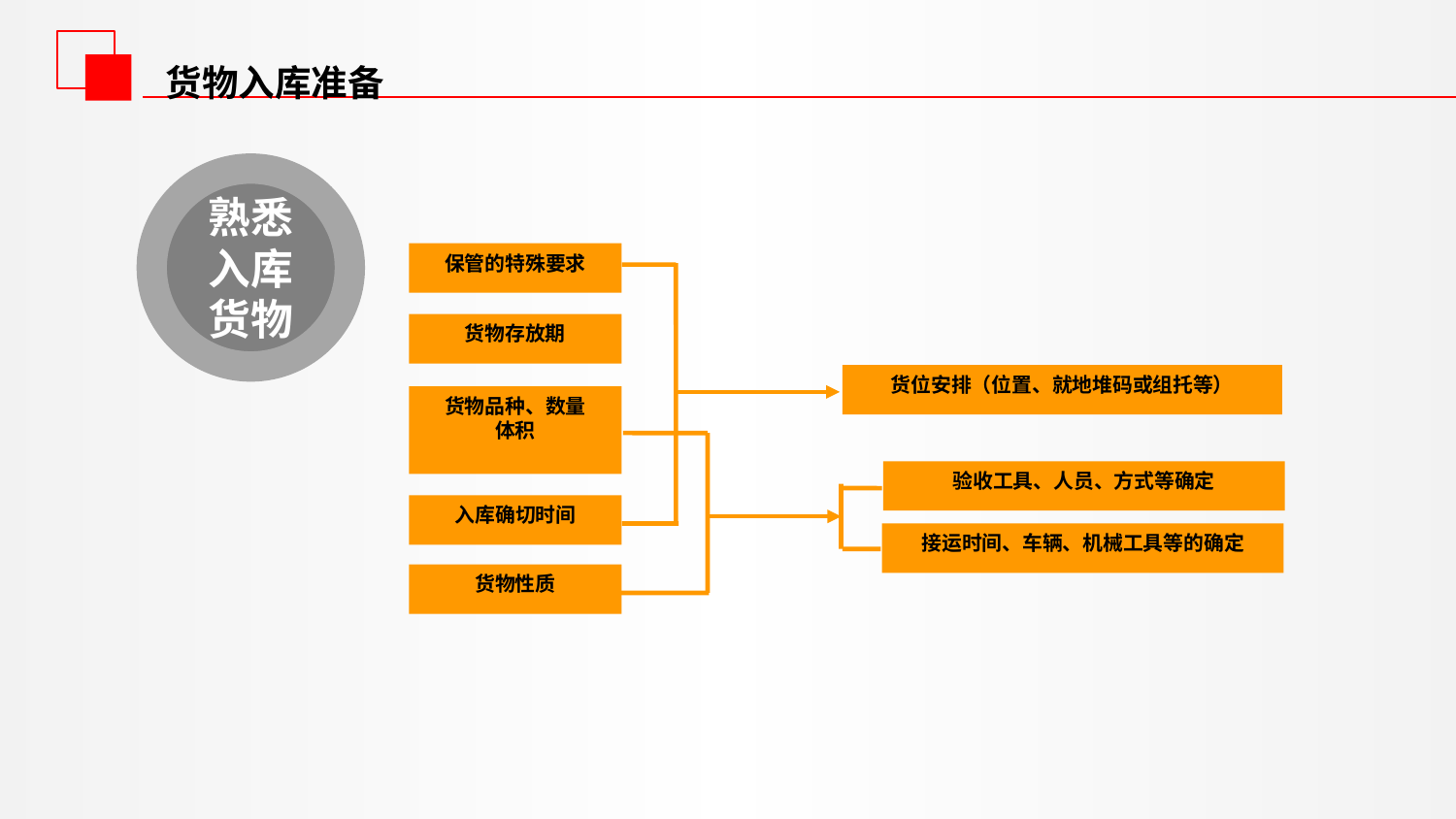

货物入库准备
熟悉入库货物
保管的特殊要求
货物存放期
货物品种、数量
体积
入库确切时间
货物性质

货位安排（位置、就地堆码或组托等）
验收工具、人员、方式等确定

接运时间、车辆、机械工具等的确定